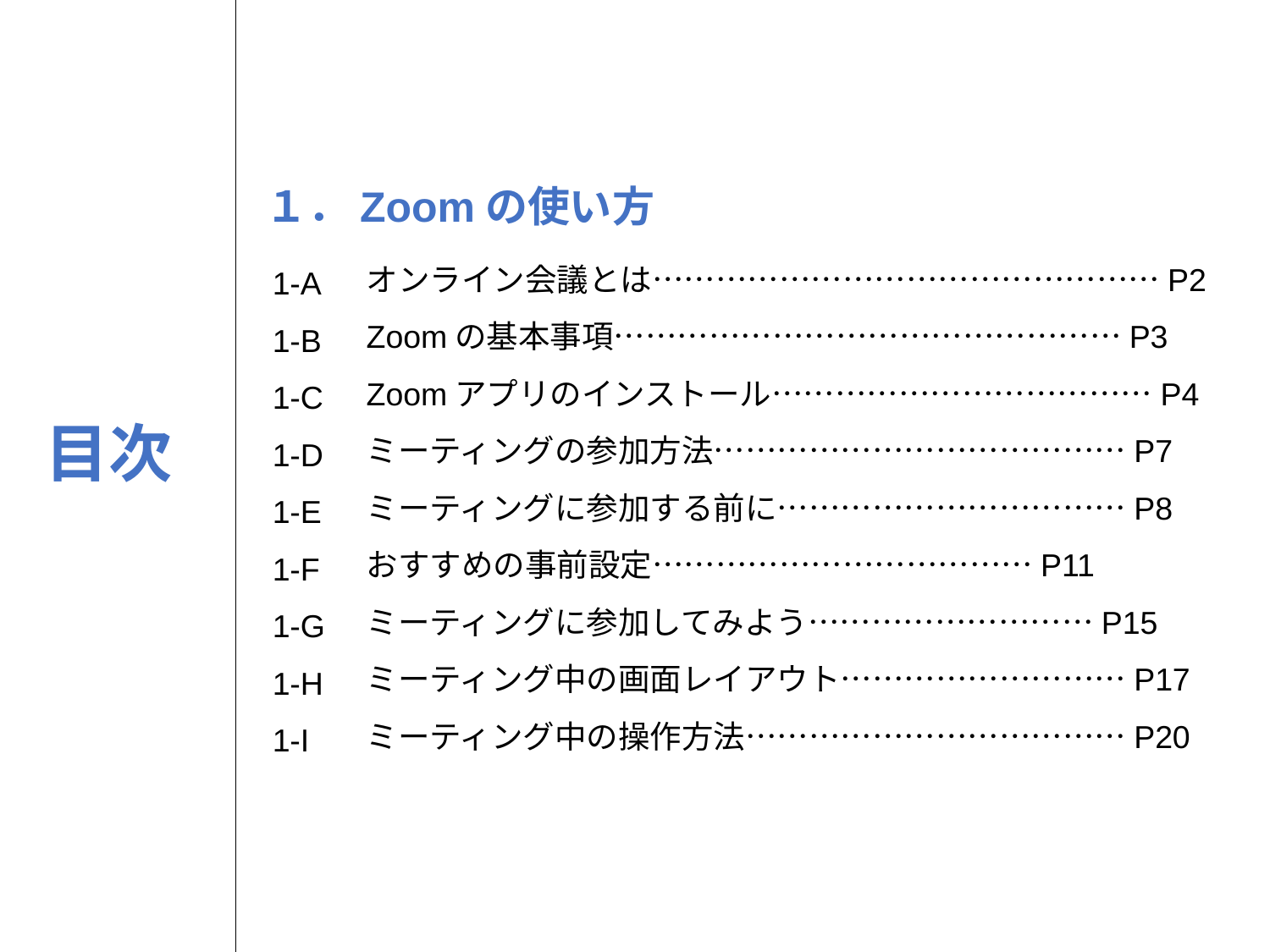

１．Zoomの使い方
1-A
1-B
1-C
1-D
1-E
1-F
1-G
1-H
1-I
オンライン会議とは…………………………………………P2
Zoomの基本事項…………………………………………P3
Zoomアプリのインストール………………………………P4
ミーティングの参加方法…………………………………P7
ミーティングに参加する前に……………………………P8
おすすめの事前設定………………………………P11
ミーティングに参加してみよう………………………P15
ミーティング中の画面レイアウト………………………P17
ミーティング中の操作方法………………………………P20
目次